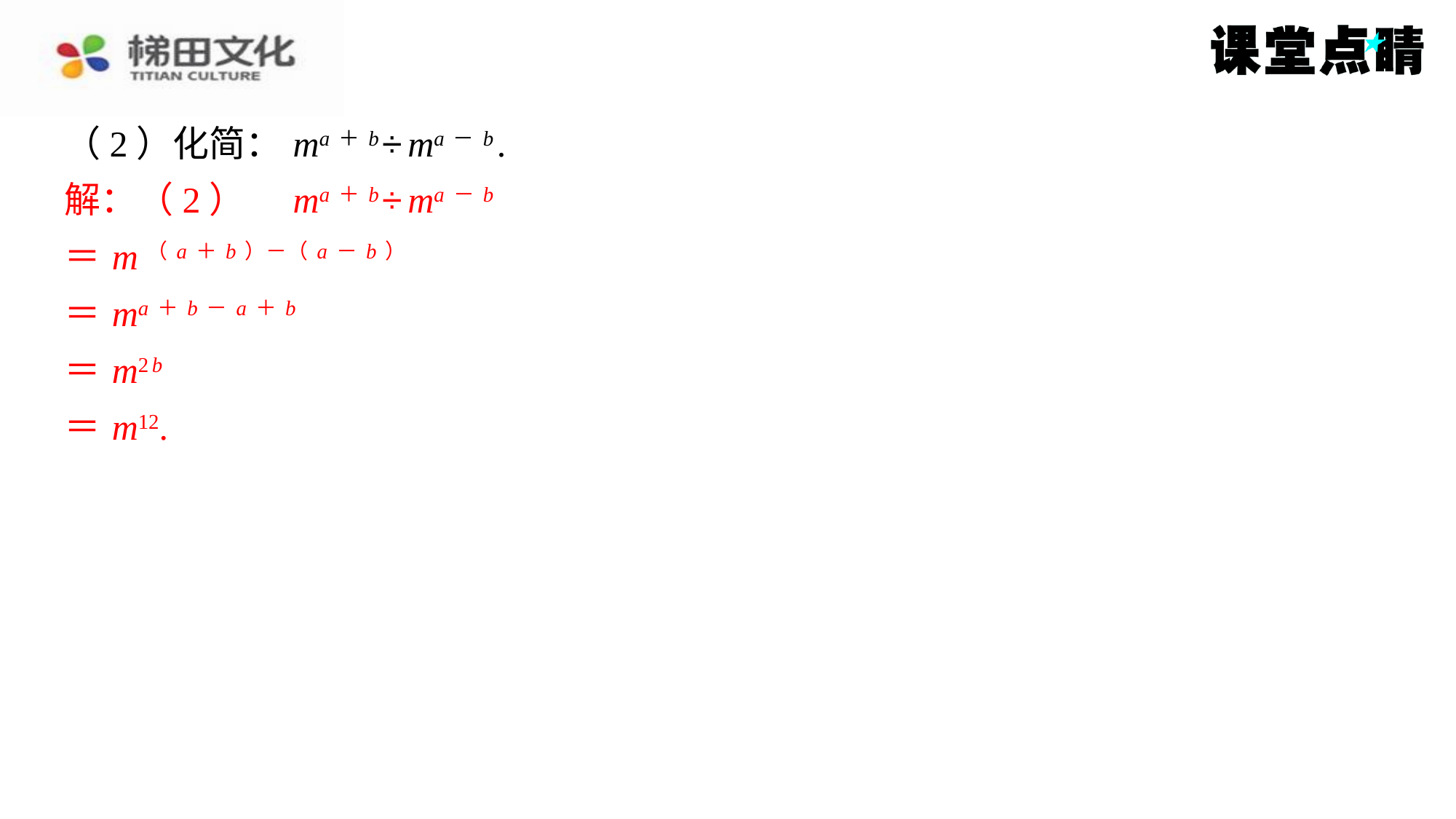

（2）化简： ma＋ b ÷ ma－ b .
解：（2）　 ma＋ b ÷ ma－ b
＝ m（ a＋ b）－（ a－ b）
＝ ma＋ b－ a＋ b
＝ m2 b
＝ m12.
解：（2）　 ma＋ b ÷ ma－ b
＝ m（ a＋ b）－（ a－ b）
＝ ma＋ b－ a＋ b
＝ m2 b
＝ m12.